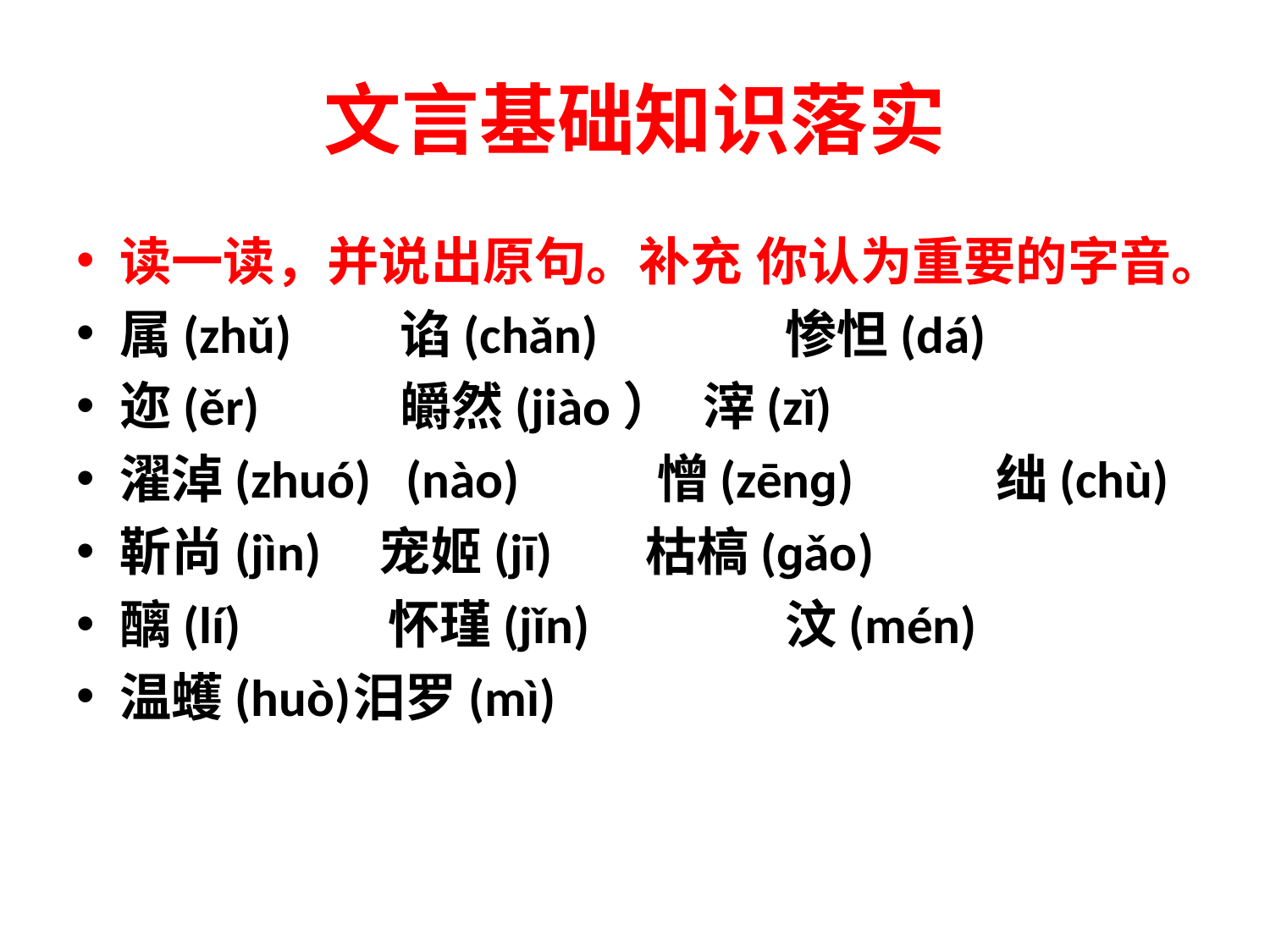

# 文言基础知识落实
读一读，并说出原句。补充 你认为重要的字音。
属(zhǔ)	   谄(chǎn)	      惨怛(dá)
迩(ěr)	   皭然(jiào）  滓(zǐ)
濯淖(zhuó)   (nào)	     憎(zēnɡ)	    绌(chù)
靳尚(jìn)    宠姬(jī)	    枯槁(ɡǎo)
醨(lí)	  怀瑾(jǐn)	      汶(mén)
温蠖(huò)	汨罗(mì)